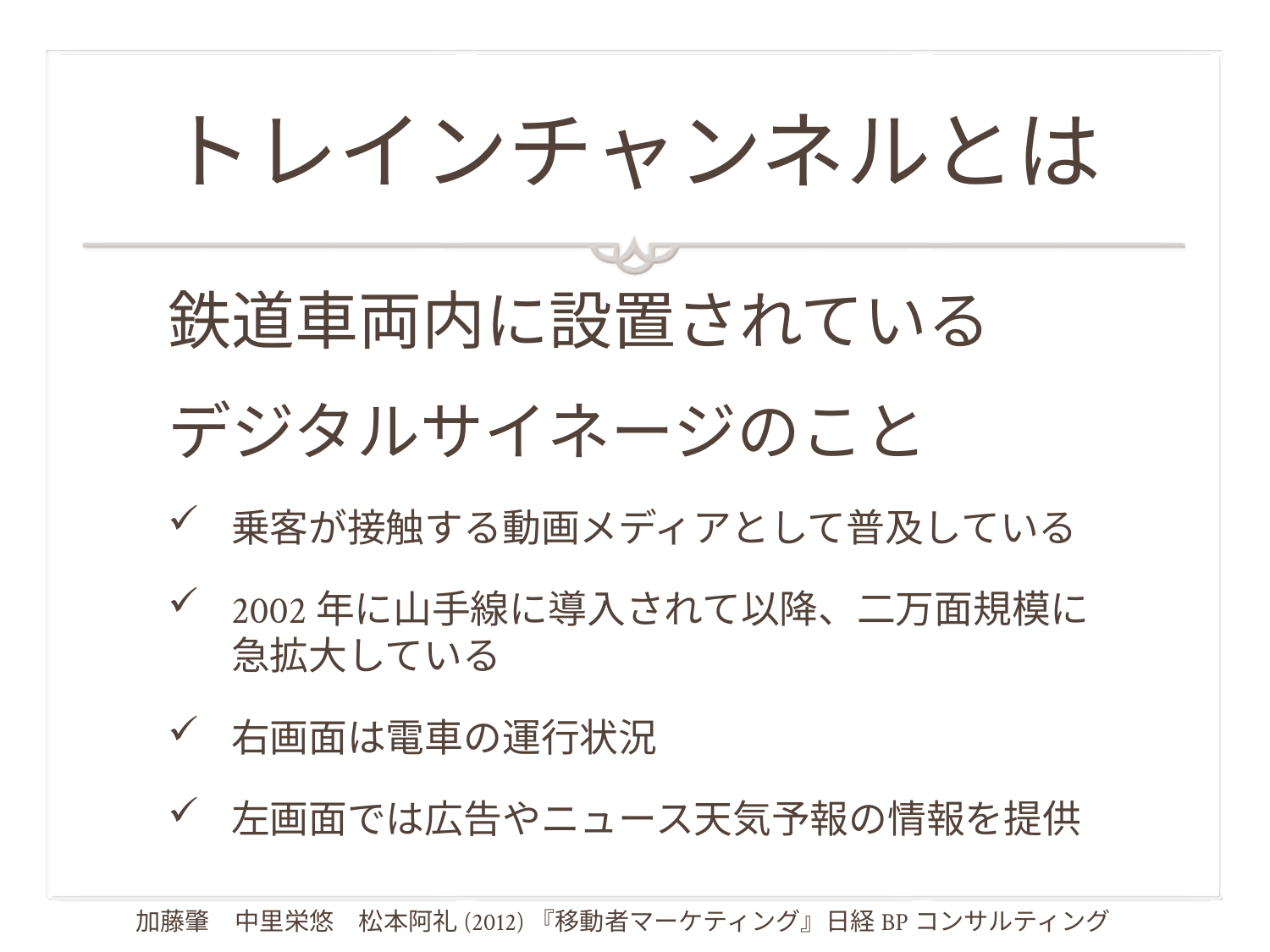

# トレインチャンネルとは
鉄道車両内に設置されている
デジタルサイネージのこと
乗客が接触する動画メディアとして普及している
2002年に山手線に導入されて以降、二万面規模に急拡大している
右画面は電車の運行状況
左画面では広告やニュース天気予報の情報を提供
加藤肇　中里栄悠　松本阿礼(2012)『移動者マーケティング』日経BPコンサルティング